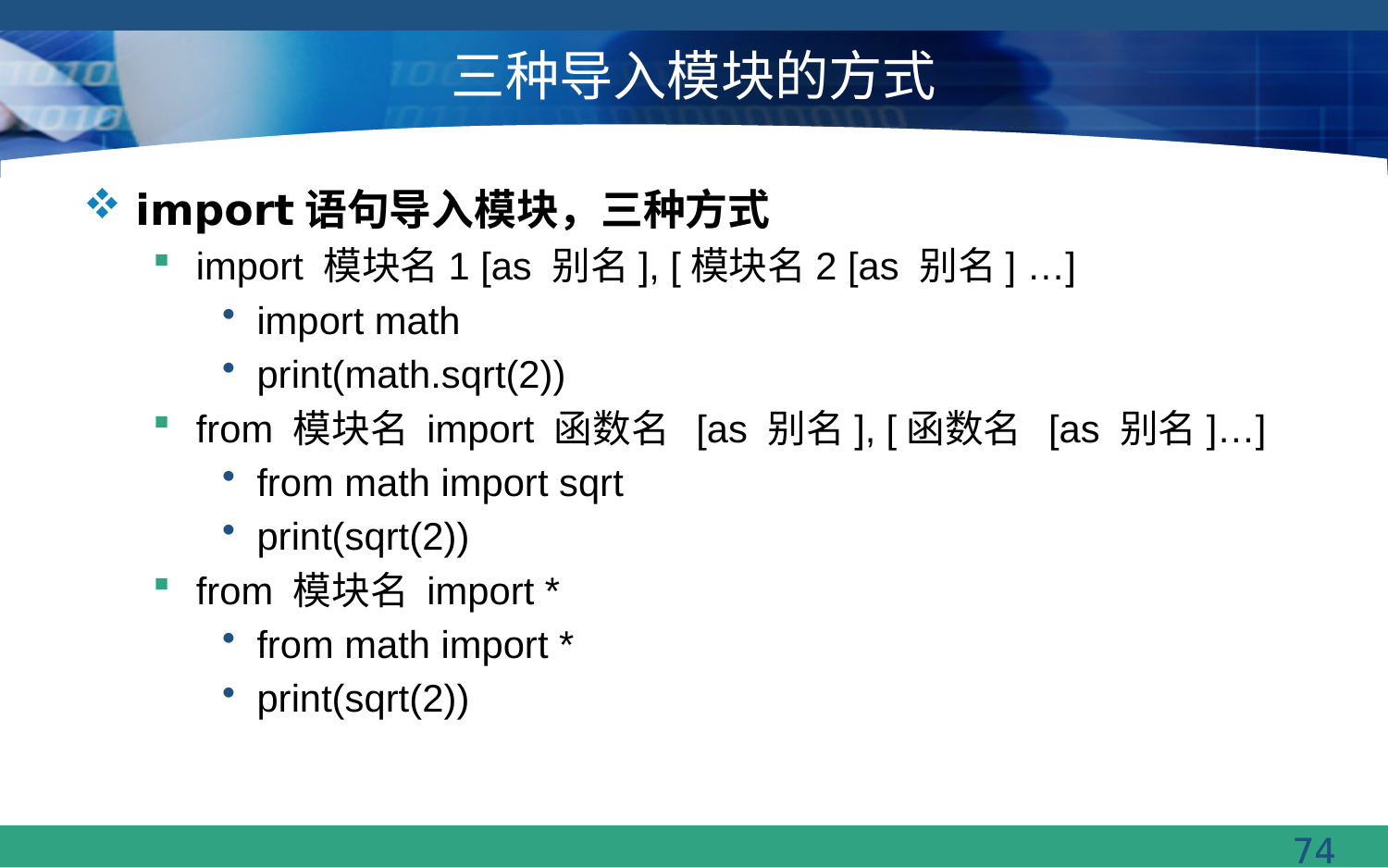

# 三种导入模块的方式
import语句导入模块，三种方式
import 模块名1 [as 别名], [模块名2 [as 别名] …]
import math
print(math.sqrt(2))
from 模块名 import 函数名  [as 别名], [函数名  [as 别名]…]
from math import sqrt
print(sqrt(2))
from 模块名 import *
from math import *
print(sqrt(2))